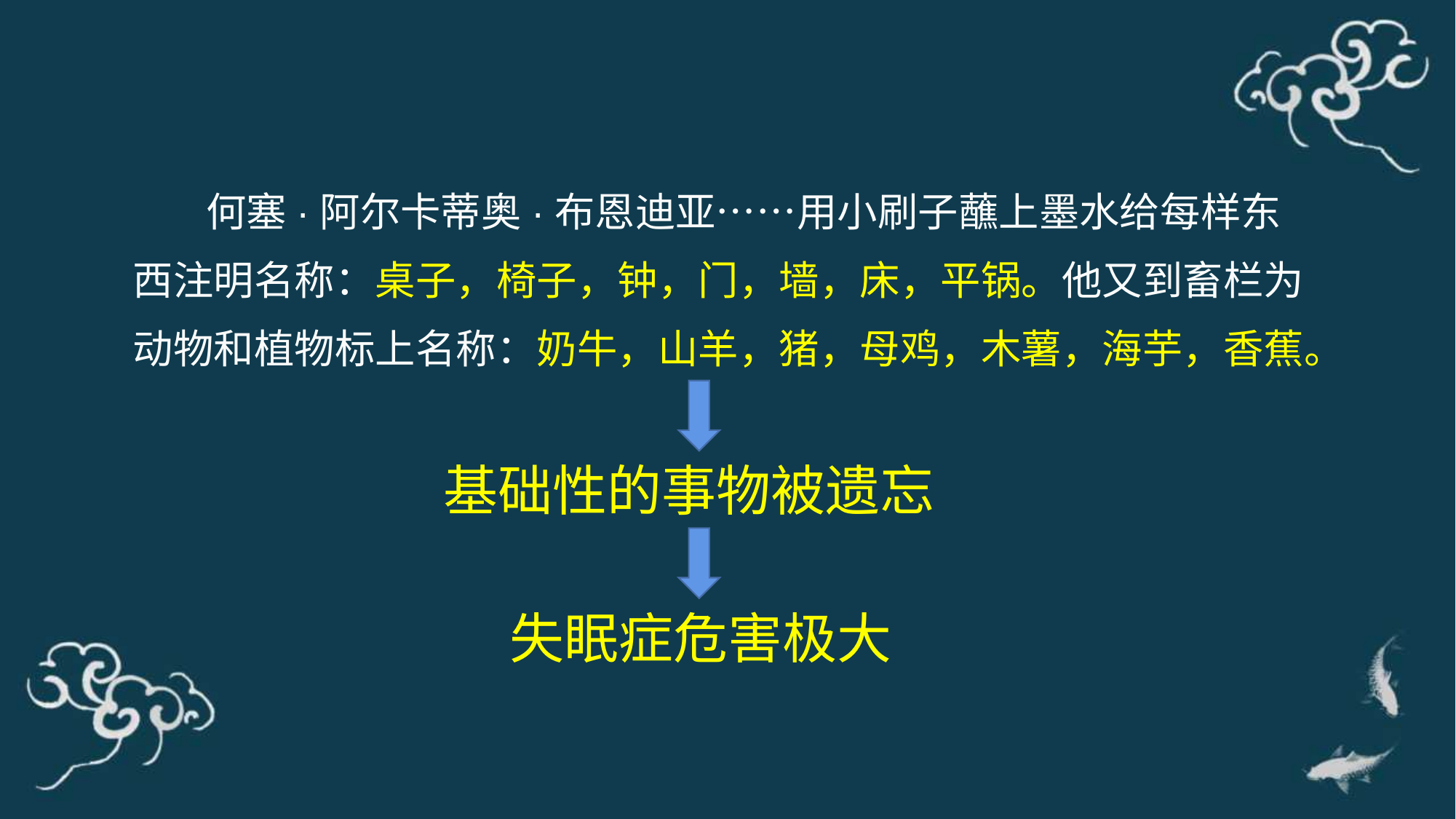

何塞·阿尔卡蒂奥·布恩迪亚……用小刷子蘸上墨水给每样东西注明名称：桌子，椅子，钟，门，墙，床，平锅。他又到畜栏为动物和植物标上名称：奶牛，山羊，猪，母鸡，木薯，海芋，香蕉。

基础性的事物被遗忘

失眠症危害极大